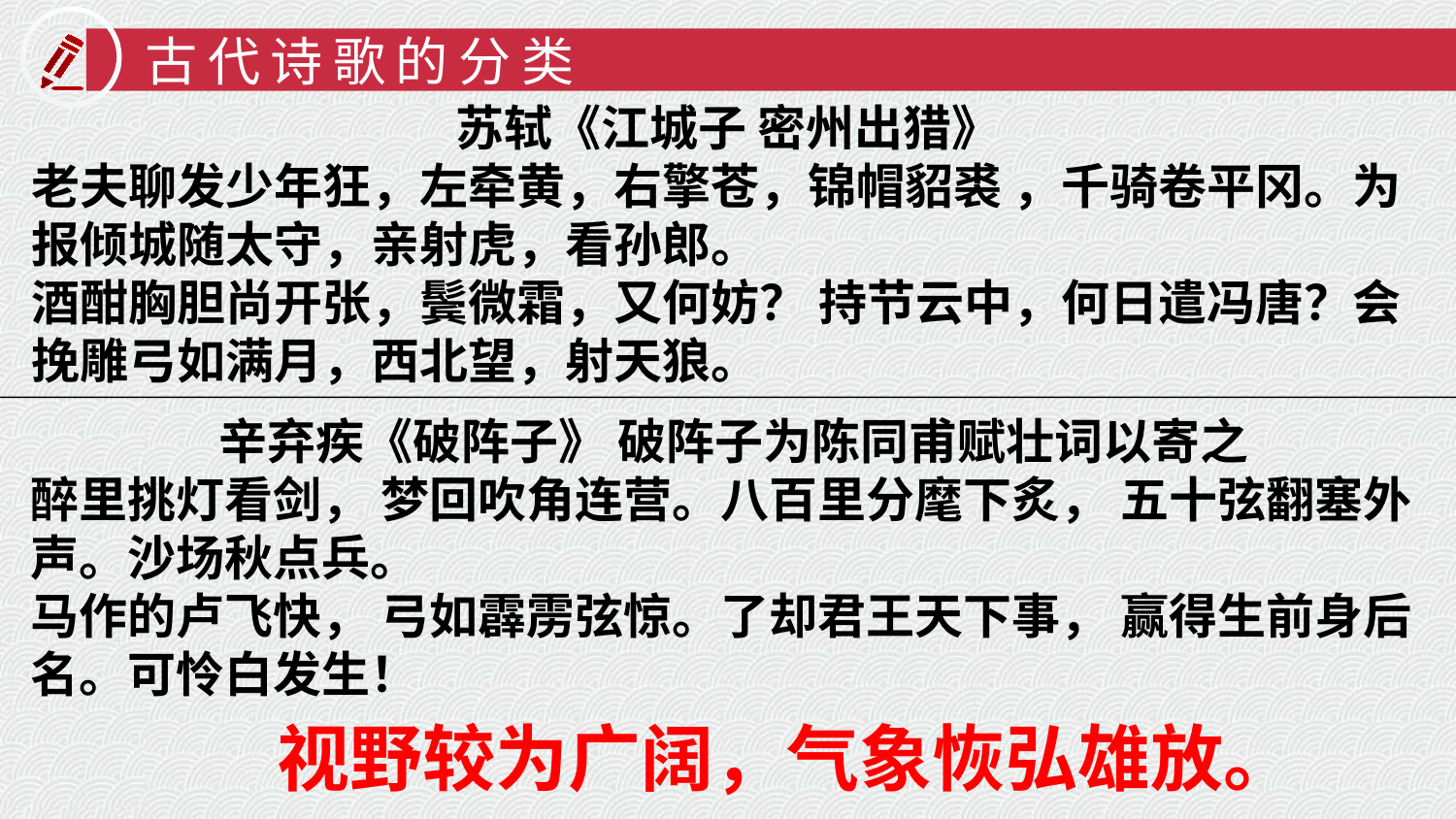

古代诗歌的分类

苏轼《江城子 密州出猎》
老夫聊发少年狂，左牵黄，右擎苍，锦帽貂裘 ，千骑卷平冈。为报倾城随太守，亲射虎，看孙郎。
酒酣胸胆尚开张，鬓微霜，又何妨？ 持节云中，何日遣冯唐？会挽雕弓如满月，西北望，射天狼。

辛弃疾《破阵子》 破阵子为陈同甫赋壮词以寄之
醉里挑灯看剑， 梦回吹角连营。八百里分麾下炙， 五十弦翻塞外声。沙场秋点兵。
马作的卢飞快， 弓如霹雳弦惊。了却君王天下事， 赢得生前身后名。可怜白发生！
视野较为广阔，气象恢弘雄放。